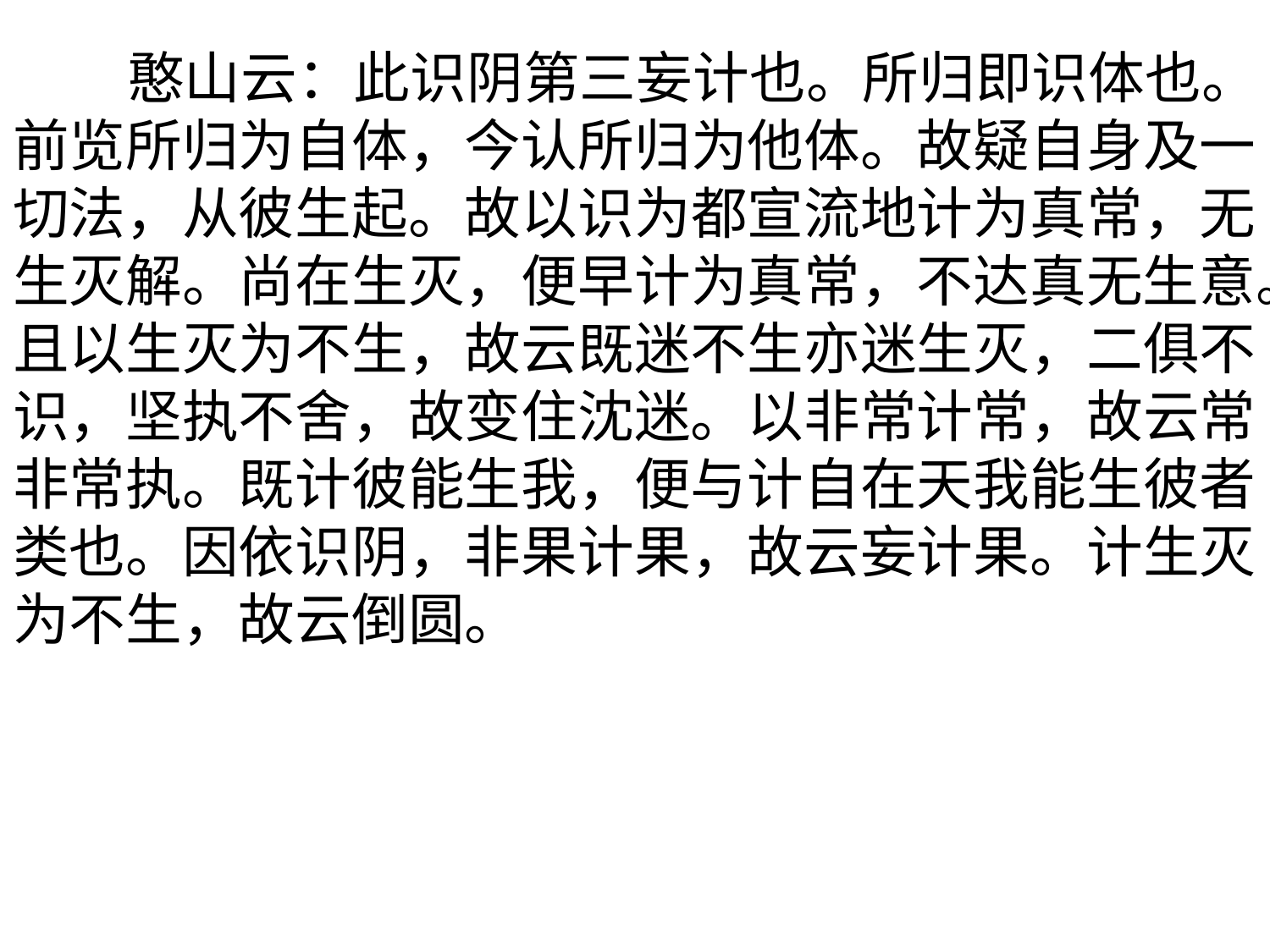

憨山云：此识阴第三妄计也。所归即识体也。前览所归为自体，今认所归为他体。故疑自身及一切法，从彼生起。故以识为都宣流地计为真常，无生灭解。尚在生灭，便早计为真常，不达真无生意。且以生灭为不生，故云既迷不生亦迷生灭，二俱不识，坚执不舍，故变住沈迷。以非常计常，故云常非常执。既计彼能生我，便与计自在天我能生彼者类也。因依识阴，非果计果，故云妄计果。计生灭为不生，故云倒圆。